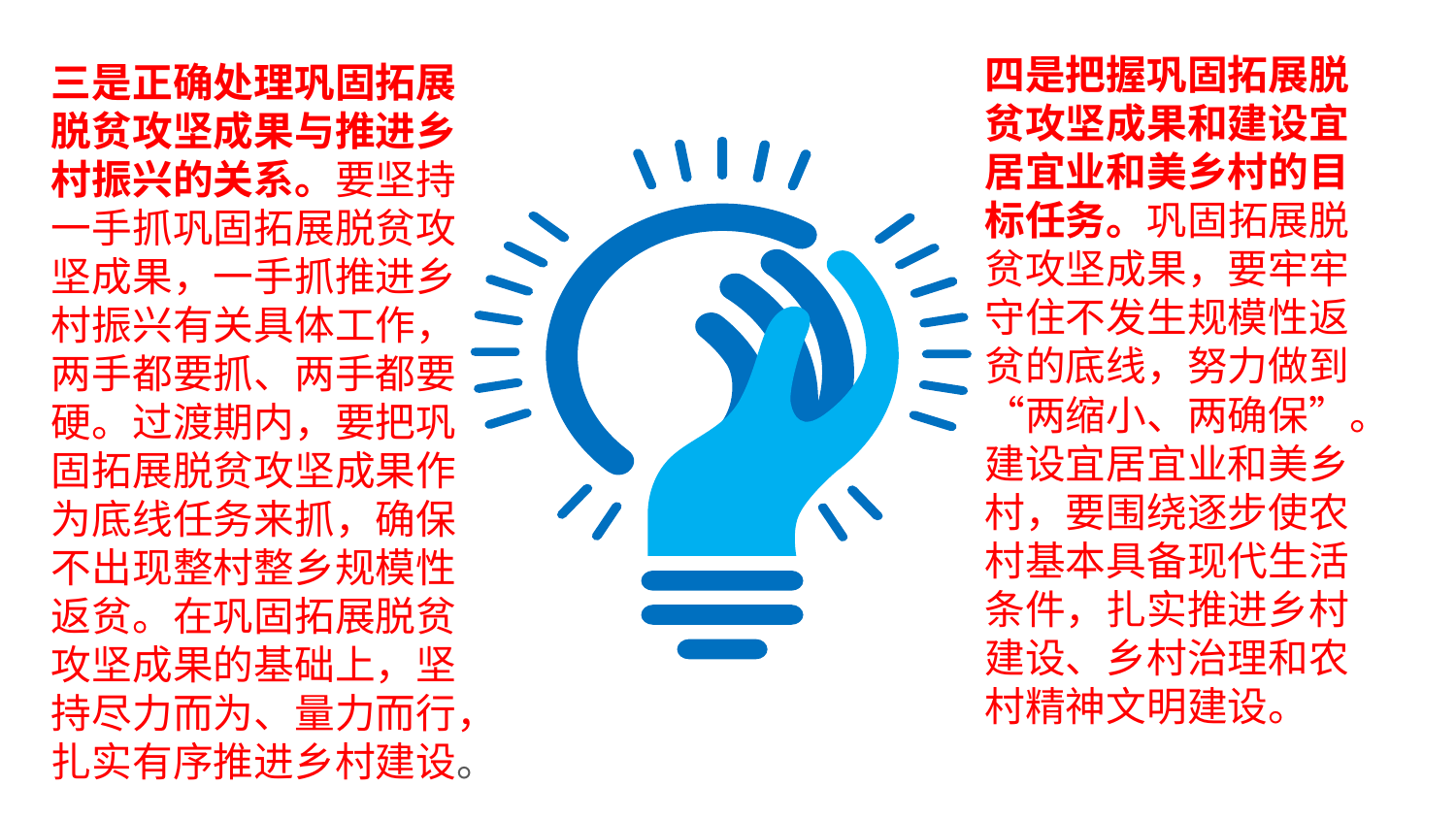

四是把握巩固拓展脱贫攻坚成果和建设宜居宜业和美乡村的目标任务。巩固拓展脱贫攻坚成果，要牢牢守住不发生规模性返贫的底线，努力做到“两缩小、两确保”。建设宜居宜业和美乡村，要围绕逐步使农村基本具备现代生活条件，扎实推进乡村建设、乡村治理和农村精神文明建设。
三是正确处理巩固拓展脱贫攻坚成果与推进乡村振兴的关系。要坚持一手抓巩固拓展脱贫攻坚成果，一手抓推进乡村振兴有关具体工作，两手都要抓、两手都要硬。过渡期内，要把巩固拓展脱贫攻坚成果作为底线任务来抓，确保不出现整村整乡规模性返贫。在巩固拓展脱贫攻坚成果的基础上，坚持尽力而为、量力而行，扎实有序推进乡村建设。